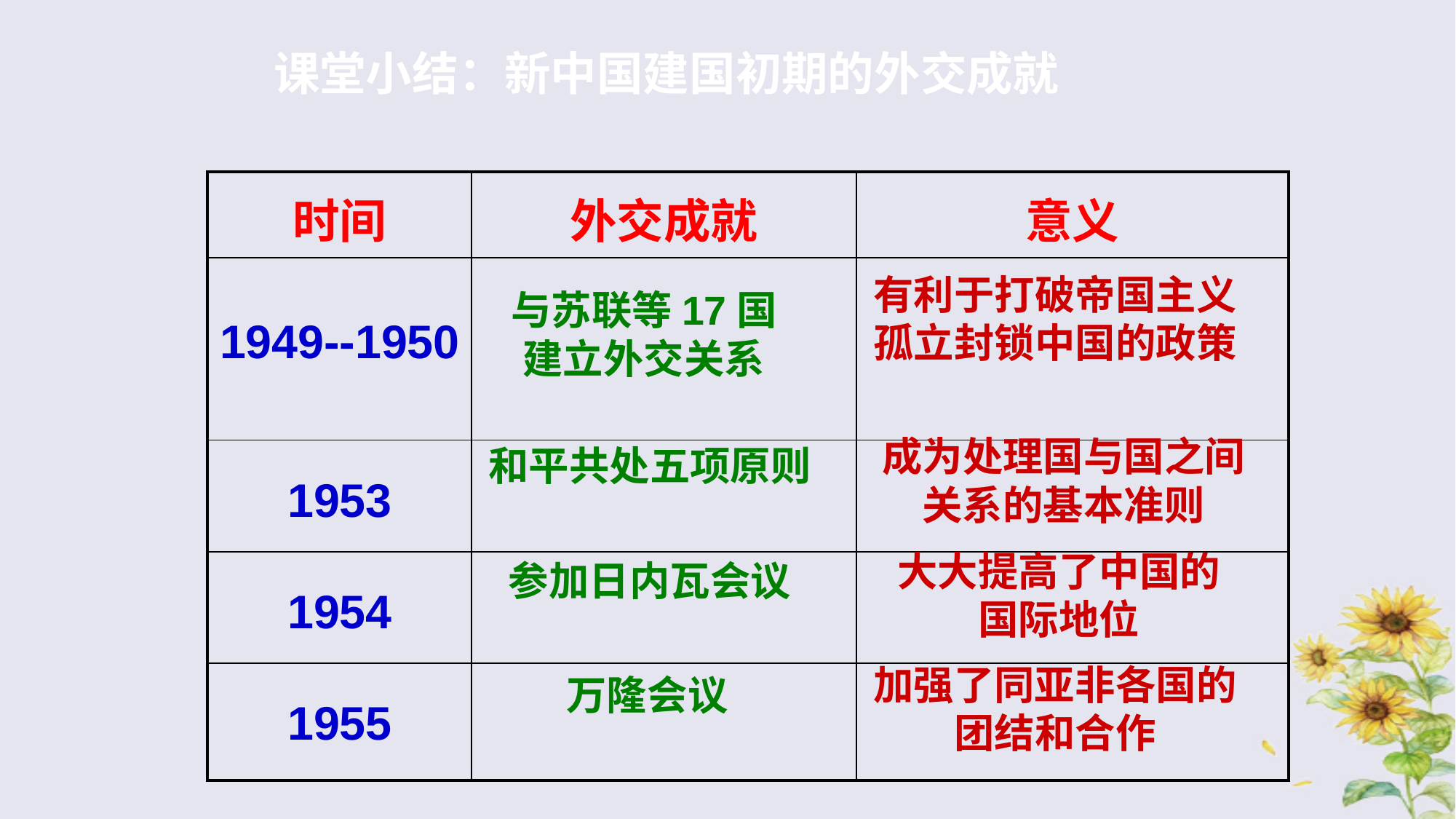

课堂小结：新中国建国初期的外交成就
| 时间 | 外交成就 | 意义 |
| --- | --- | --- |
| 1949--1950 |  |  |
| 1953 |  |  |
| 1954 |  |  |
| 1955 |  |  |
有利于打破帝国主义孤立封锁中国的政策
与苏联等17国建立外交关系
成为处理国与国之间关系的基本准则
和平共处五项原则
大大提高了中国的
国际地位
参加日内瓦会议
加强了同亚非各国的团结和合作
万隆会议